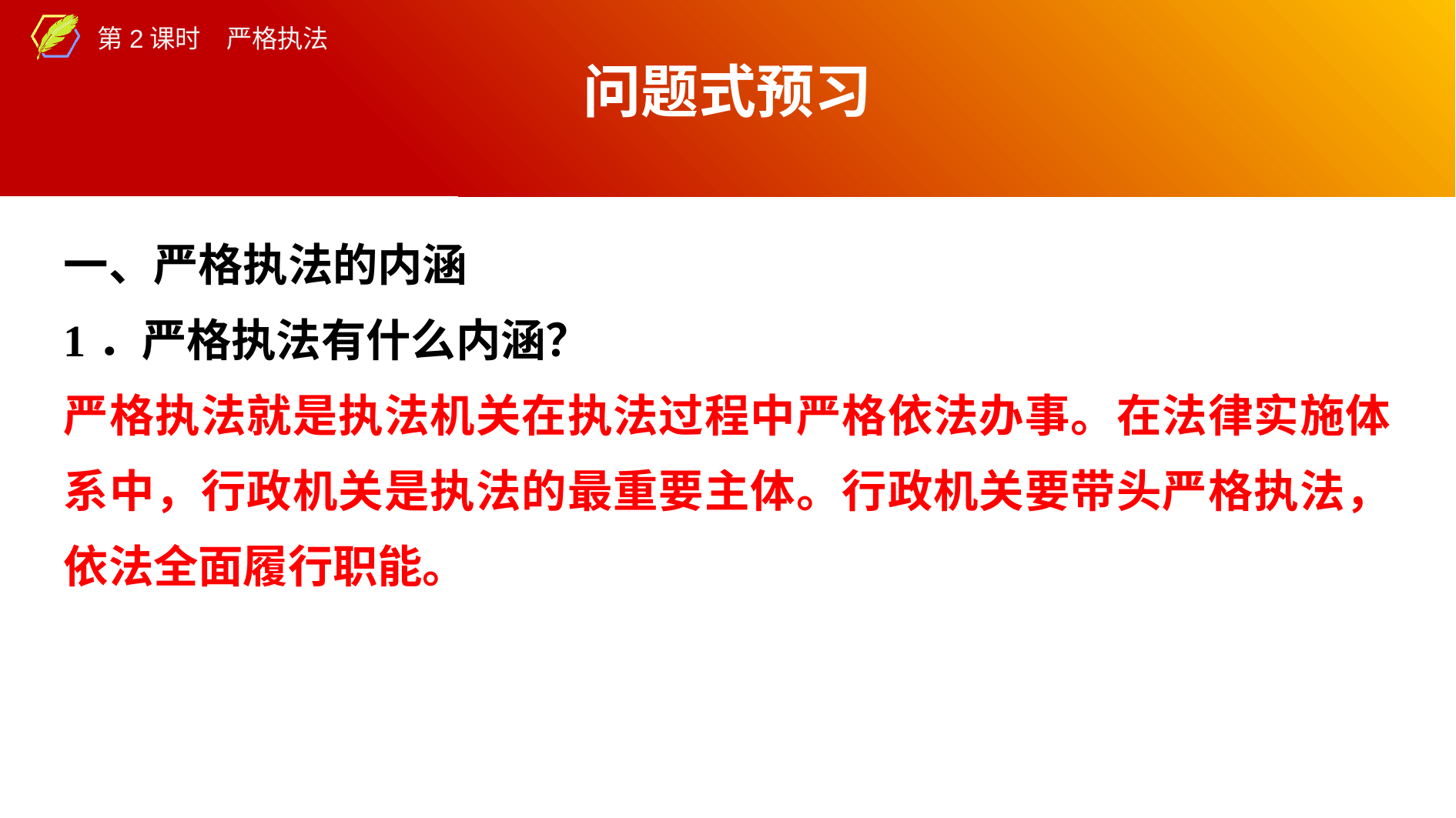

问题式预习
一、严格执法的内涵
1．严格执法有什么内涵？
严格执法就是执法机关在执法过程中严格依法办事。在法律实施体系中，行政机关是执法的最重要主体。行政机关要带头严格执法，依法全面履行职能。